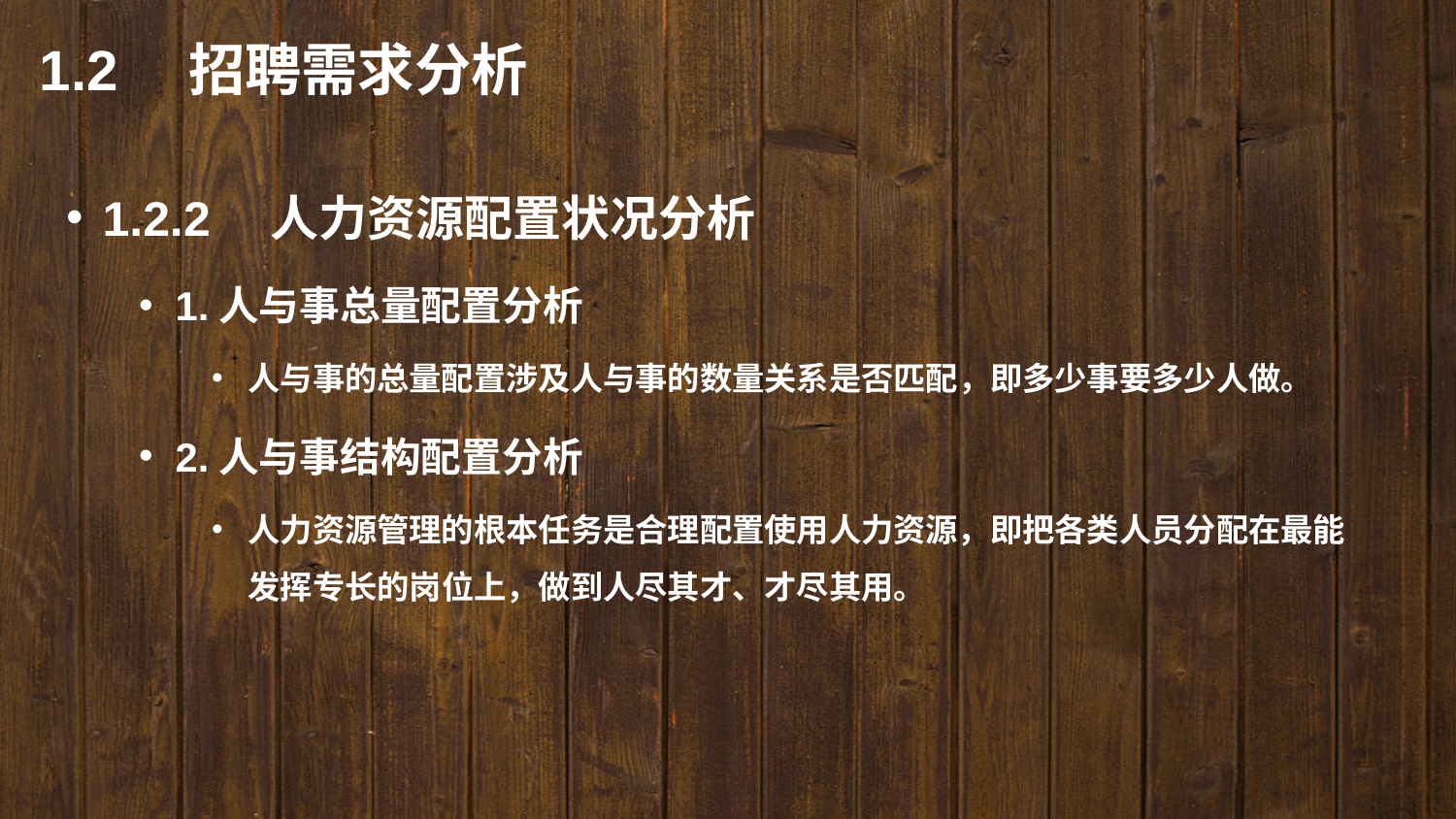

1.2　招聘需求分析
1.2.2　人力资源配置状况分析
1.人与事总量配置分析
人与事的总量配置涉及人与事的数量关系是否匹配，即多少事要多少人做。
2.人与事结构配置分析
人力资源管理的根本任务是合理配置使用人力资源，即把各类人员分配在最能发挥专长的岗位上，做到人尽其才、才尽其用。